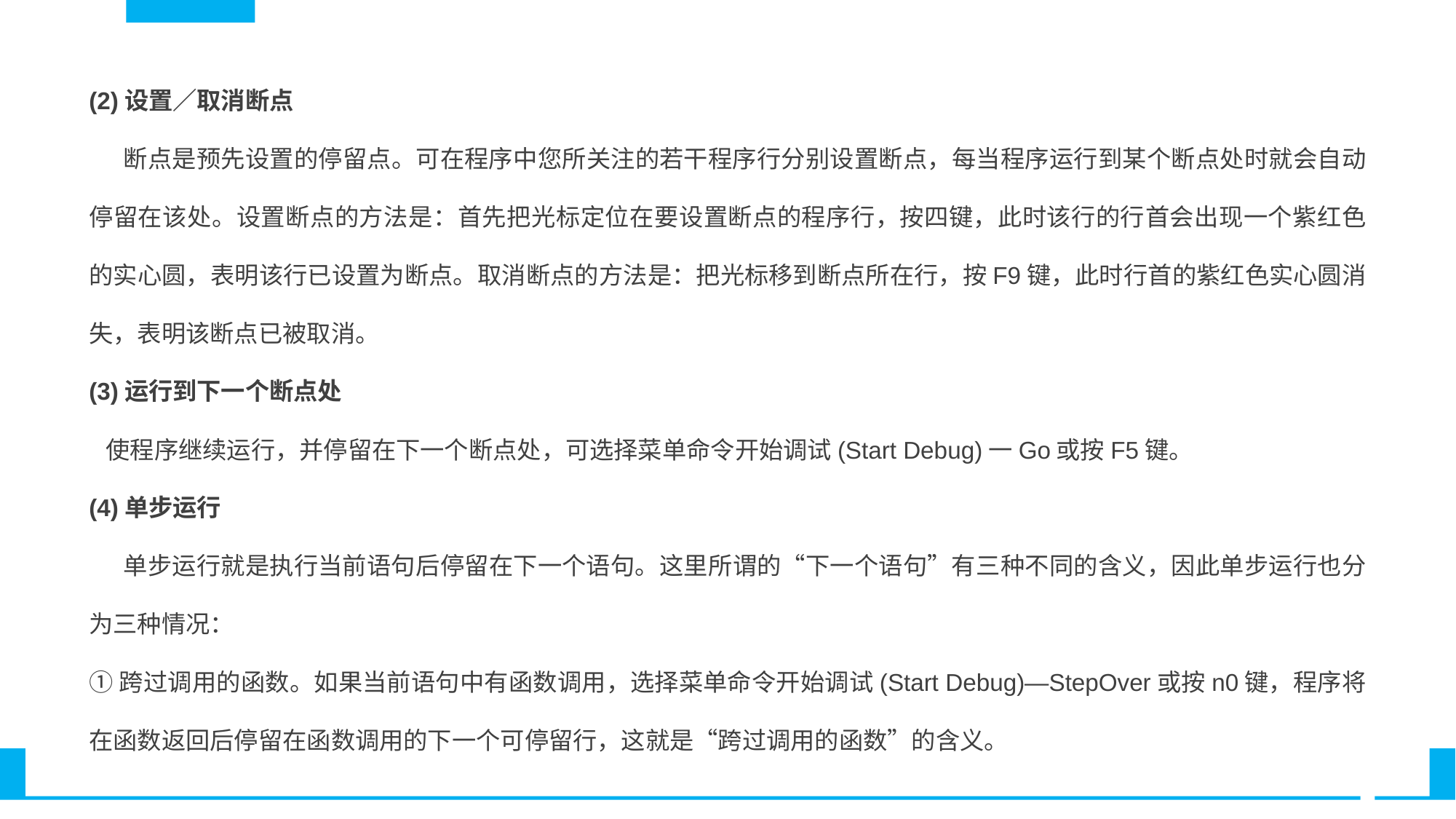

(2)设置／取消断点
     断点是预先设置的停留点。可在程序中您所关注的若干程序行分别设置断点，每当程序运行到某个断点处时就会自动停留在该处。设置断点的方法是：首先把光标定位在要设置断点的程序行，按四键，此时该行的行首会出现一个紫红色的实心圆，表明该行已设置为断点。取消断点的方法是：把光标移到断点所在行，按F9键，此时行首的紫红色实心圆消失，表明该断点已被取消。
(3)运行到下一个断点处
  使程序继续运行，并停留在下一个断点处，可选择菜单命令开始调试(Start Debug)一Go或按F5键。
(4)单步运行
     单步运行就是执行当前语句后停留在下一个语句。这里所谓的“下一个语句”有三种不同的含义，因此单步运行也分为三种情况：
①跨过调用的函数。如果当前语句中有函数调用，选择菜单命令开始调试(Start Debug)—StepOver或按n0键，程序将在函数返回后停留在函数调用的下一个可停留行，这就是“跨过调用的函数”的含义。